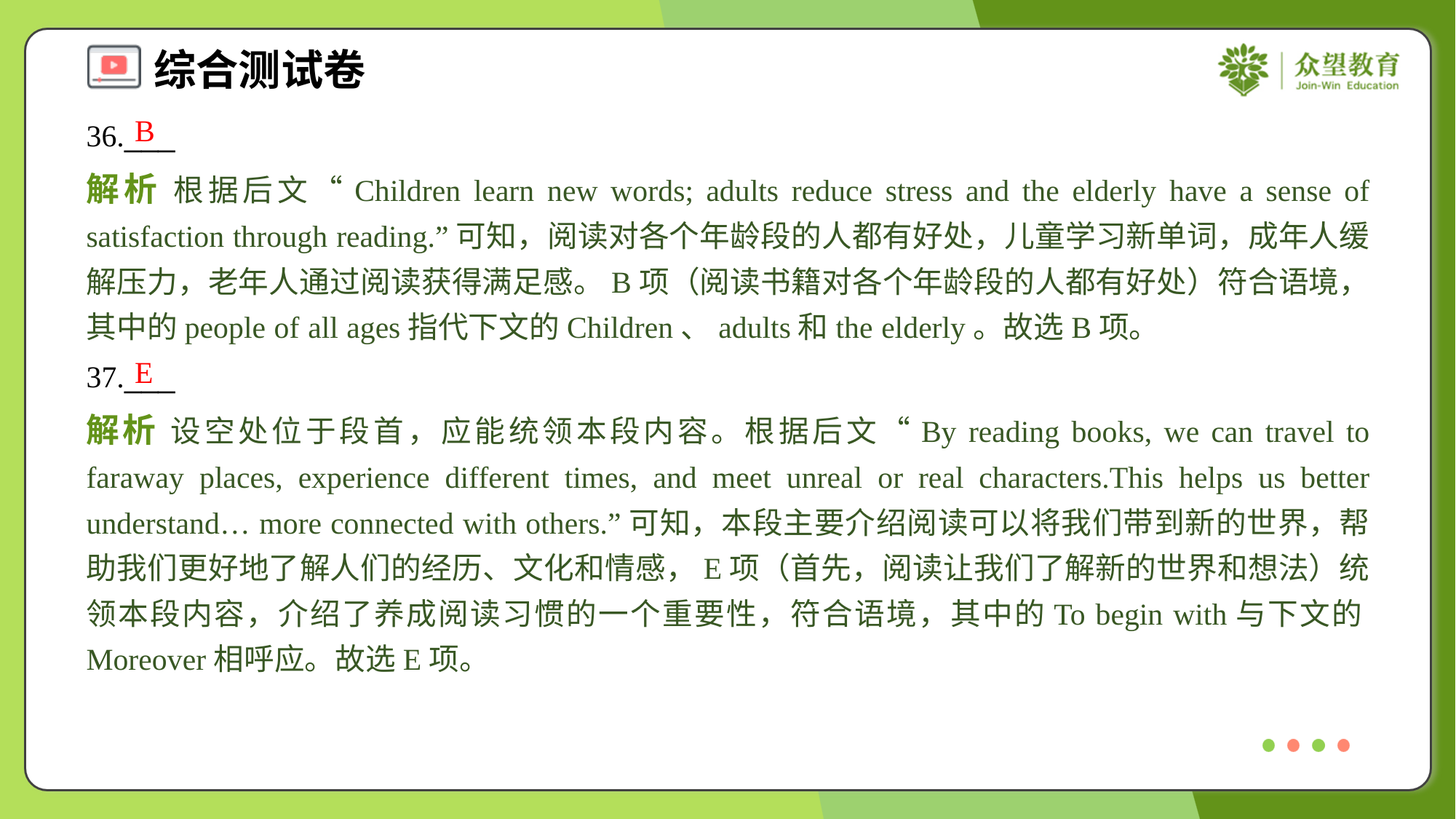

B
36.___
解析 根据后文“Children learn new words; adults reduce stress and the elderly have a sense of satisfaction through reading.”可知，阅读对各个年龄段的人都有好处，儿童学习新单词，成年人缓解压力，老年人通过阅读获得满足感。B项（阅读书籍对各个年龄段的人都有好处）符合语境，其中的people of all ages指代下文的Children、adults和the elderly。故选B项。
E
37.___
解析 设空处位于段首，应能统领本段内容。根据后文“By reading books, we can travel to faraway places, experience different times, and meet unreal or real characters.This helps us better understand… more connected with others.”可知，本段主要介绍阅读可以将我们带到新的世界，帮助我们更好地了解人们的经历、文化和情感，E项（首先，阅读让我们了解新的世界和想法）统领本段内容，介绍了养成阅读习惯的一个重要性，符合语境，其中的To begin with与下文的Moreover相呼应。故选E项。